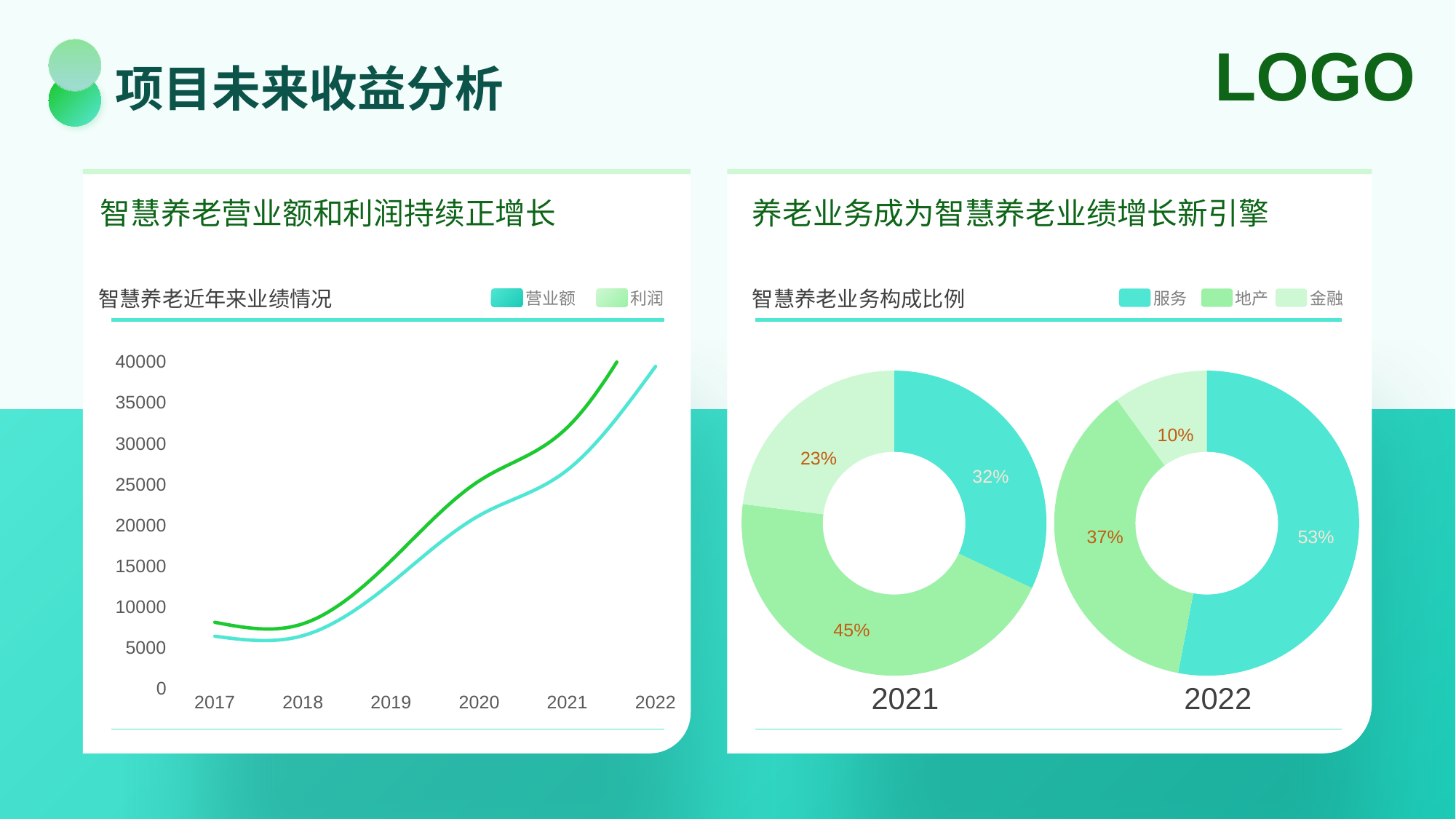

项目未来收益分析

智慧养老营业额和利润持续正增长
养老业务成为智慧养老业绩增长新引擎
智慧养老近年来业绩情况
智慧养老业务构成比例
营业额
利润
服务
地产
金融

### Chart

| Category | 营业额 | 利润 |
|---|---|---|
| 2017 | 6425.753 | 1704.89 |
| 2018 | 6498.33 | 1454.545 |
| 2019 | 12938.917 | 2738.183 |
| 2020 | 21211.213 | 4247.687 |
| 2021 | 26788.253 | 5218.836 |
| 2022 | 39469.454 | 8564.731 |

### Chart

| Category | 比例 |
|---|---|
| 汽车 | 0.32 |
| IT | 0.45 |
| 电池 | 0.23 |

### Chart

| Category | 比例 |
|---|---|
| 汽车 | 0.53 |
| IT | 0.37 |
| 电池 | 0.1 |
10%
23%

32%
37%
53%
45%
2021
2022